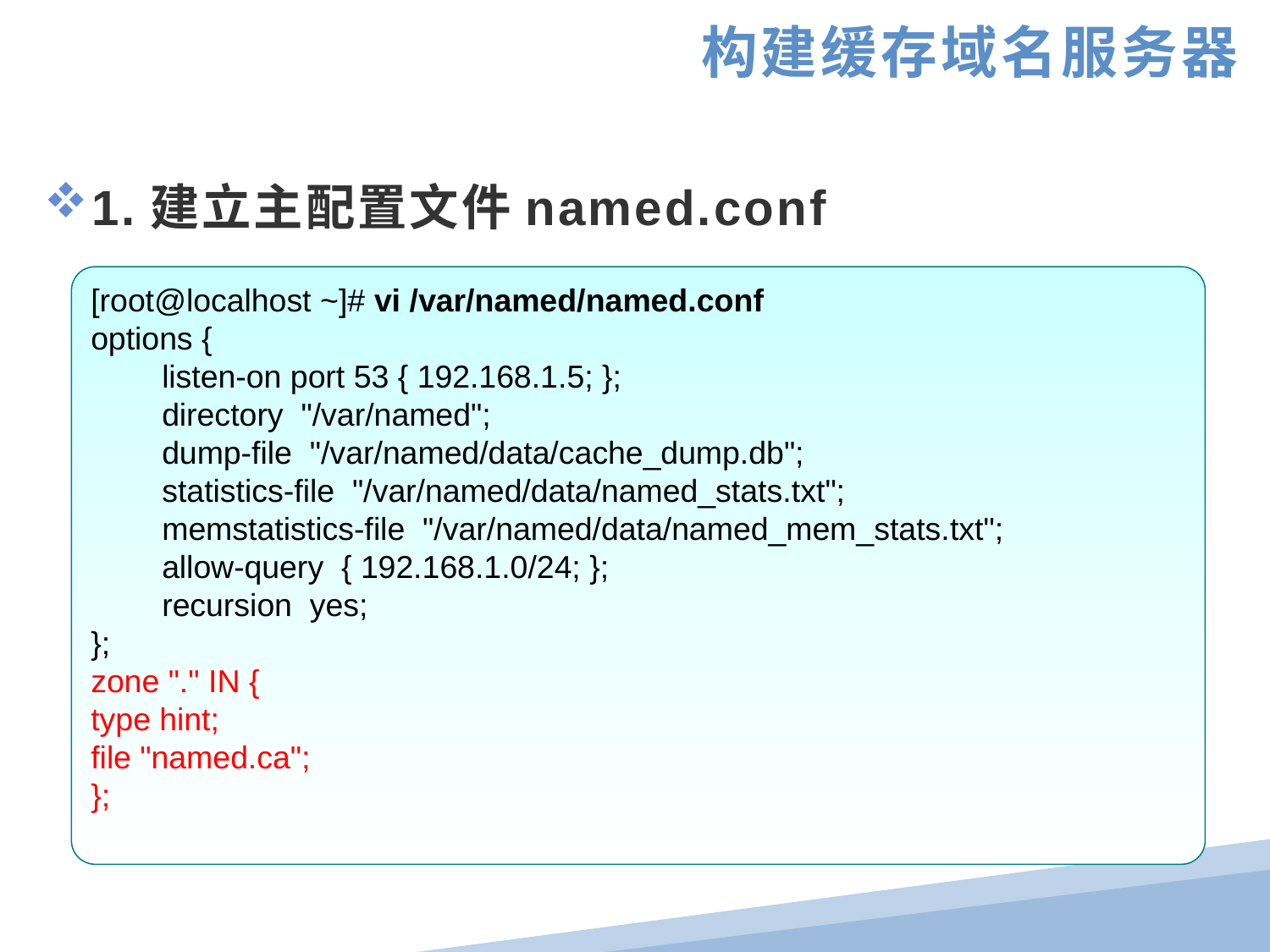

构建缓存域名服务器
1.建立主配置文件named.conf

[root@localhost ~]# vi /var/named/named.conf
options {
        listen-on port 53 { 192.168.1.5; };
        directory  "/var/named";
        dump-file  "/var/named/data/cache_dump.db";
        statistics-file  "/var/named/data/named_stats.txt";
        memstatistics-file  "/var/named/data/named_mem_stats.txt";
        allow-query  { 192.168.1.0/24; };
        recursion  yes;
};
zone "." IN {
type hint;
file "named.ca";
};